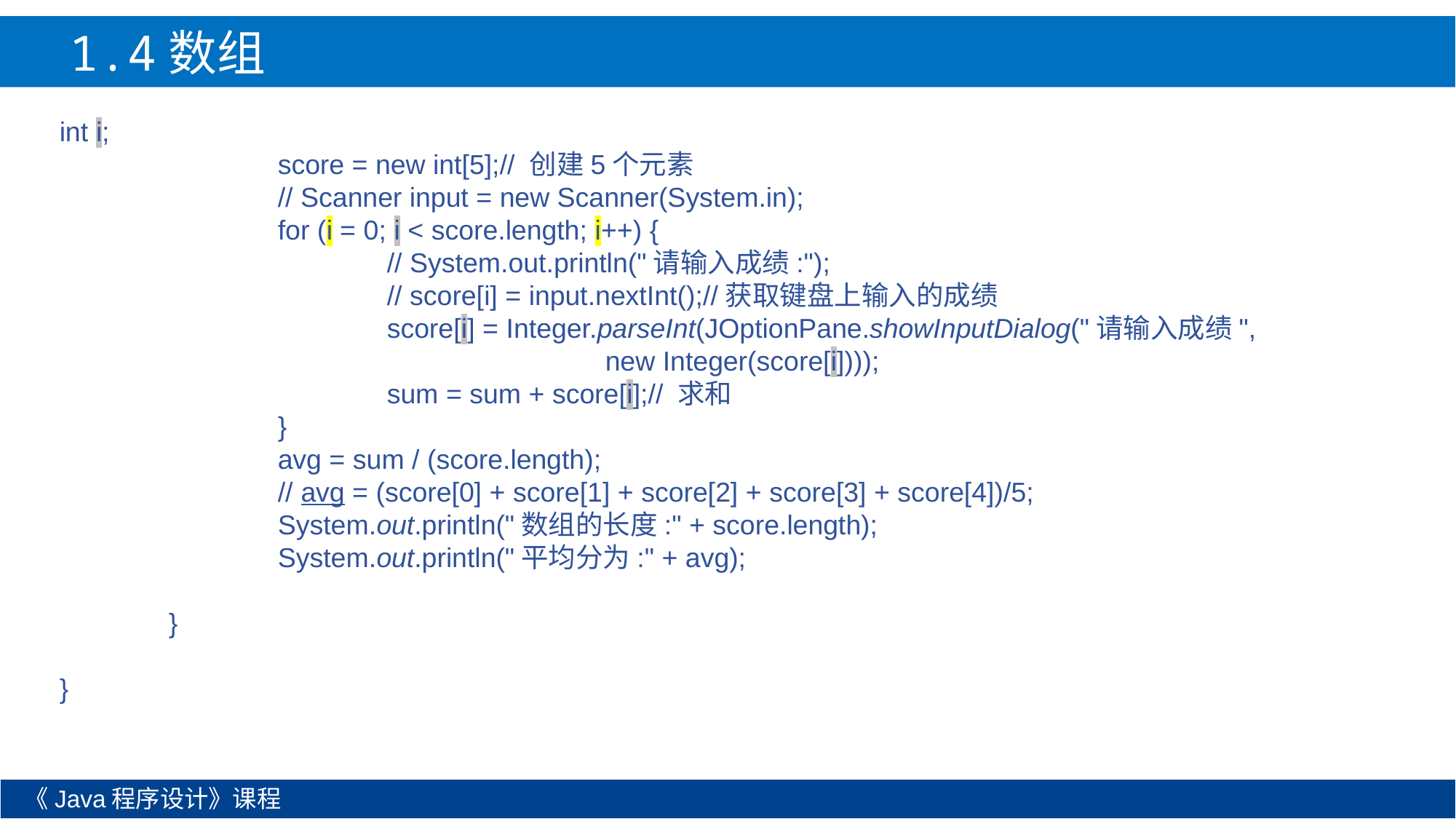

1.4数组
int i;
		score = new int[5];// 创建5个元素
		// Scanner input = new Scanner(System.in);
		for (i = 0; i < score.length; i++) {
			// System.out.println("请输入成绩:");
			// score[i] = input.nextInt();//获取键盘上输入的成绩
			score[i] = Integer.parseInt(JOptionPane.showInputDialog("请输入成绩",
					new Integer(score[i])));
			sum = sum + score[i];// 求和
		}
		avg = sum / (score.length);
		// avg = (score[0] + score[1] + score[2] + score[3] + score[4])/5;
		System.out.println("数组的长度:" + score.length);
		System.out.println("平均分为:" + avg);

	}

}
《Java程序设计》课程